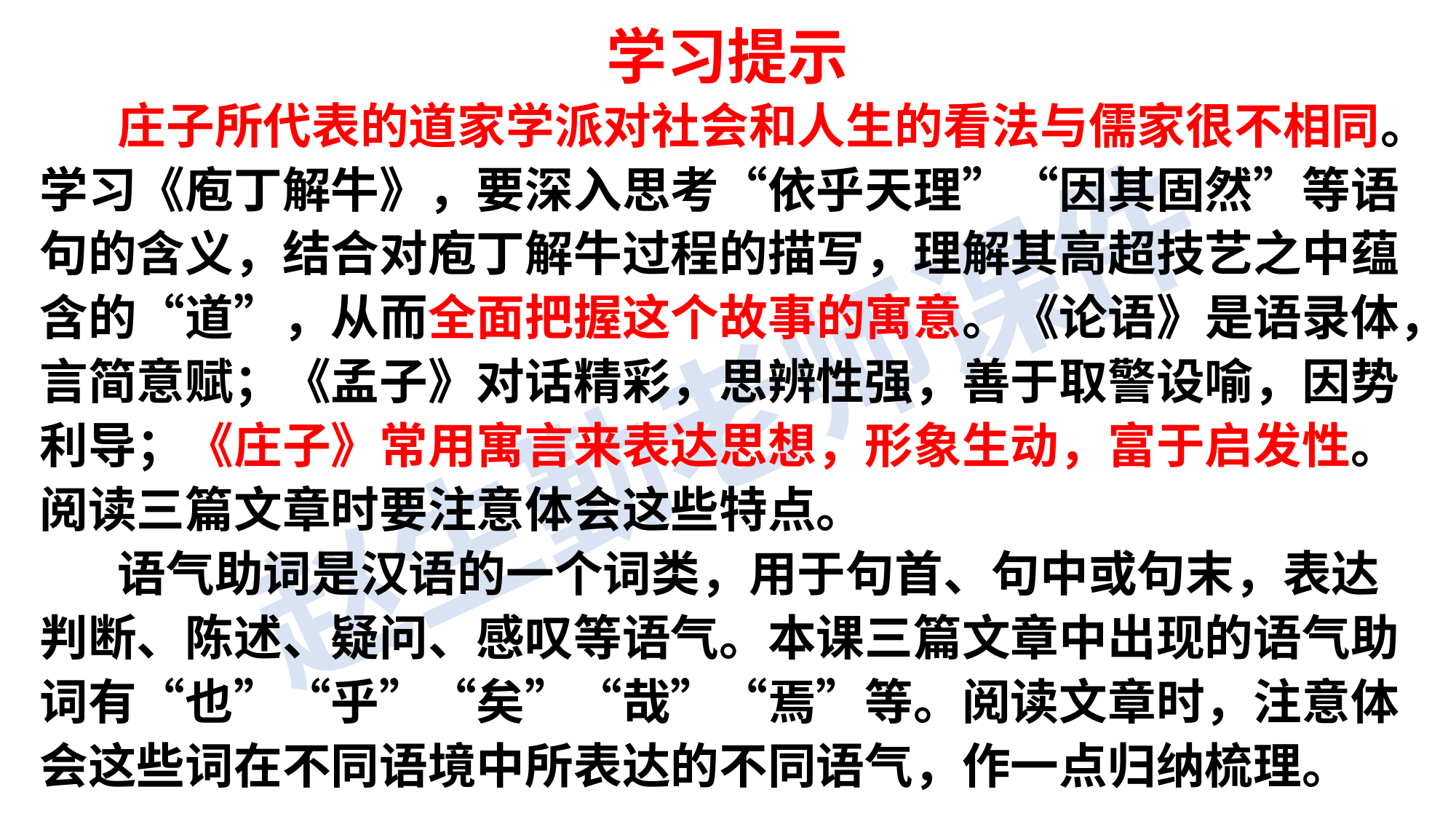

学习提示
      庄子所代表的道家学派对社会和人生的看法与儒家很不相同。学习《庖丁解牛》，要深入思考“依乎天理”“因其固然”等语句的含义，结合对庖丁解牛过程的描写，理解其高超技艺之中蕴含的“道”，从而全面把握这个故事的寓意。《论语》是语录体，言简意赋；《孟子》对话精彩，思辨性强，善于取警设喻，因势利导；《庄子》常用寓言来表达思想，形象生动，富于启发性。阅读三篇文章时要注意体会这些特点。
      语气助词是汉语的一个词类，用于句首、句中或句末，表达判断、陈述、疑问、感叹等语气。本课三篇文章中出现的语气助词有“也”“乎”“矣”“哉”“焉”等。阅读文章时，注意体会这些词在不同语境中所表达的不同语气，作一点归纳梳理。